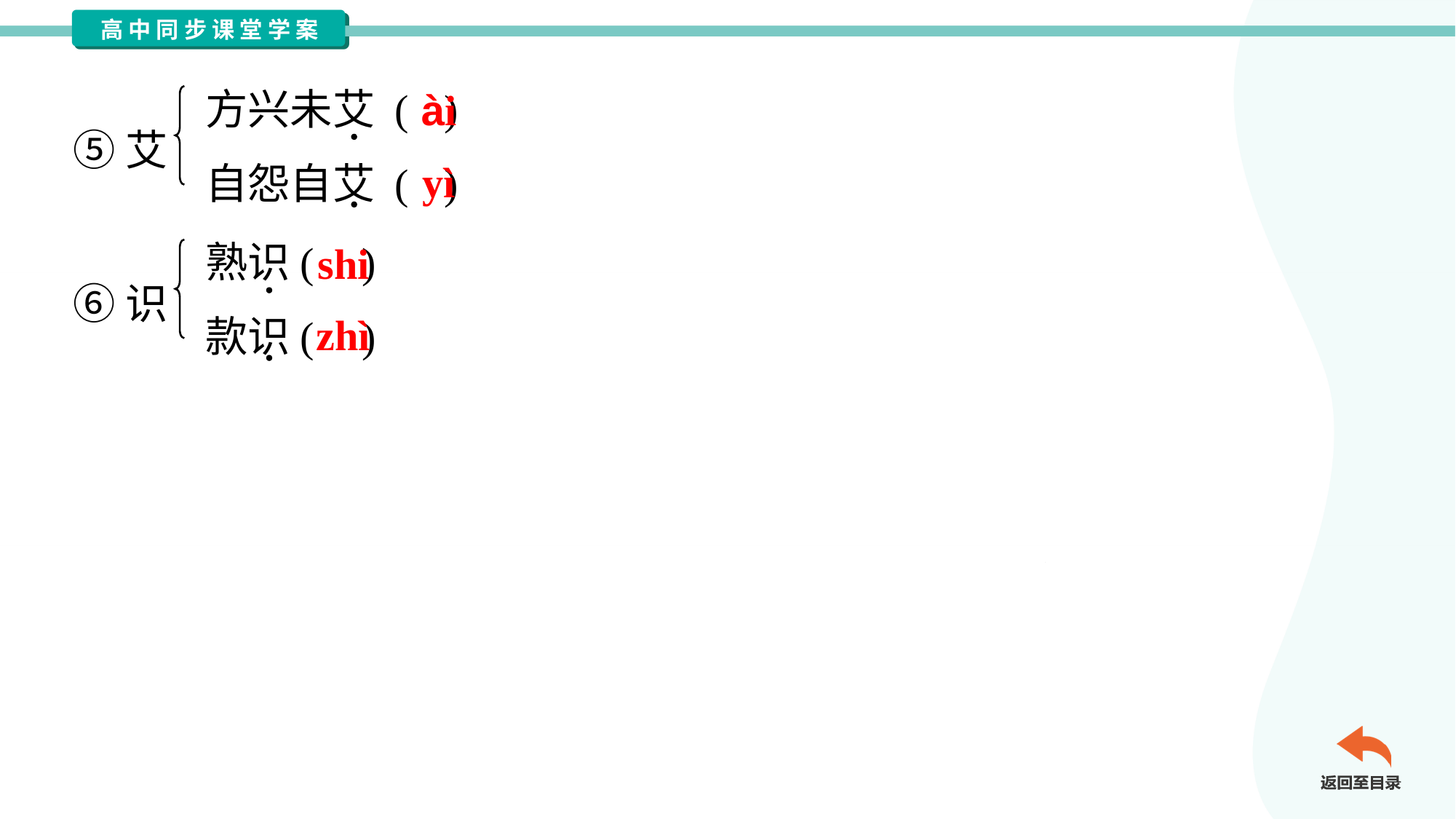

方兴未艾 (   )
自怨自艾 (   )
ài

⑤艾

yì

熟识(    )
款识(    )
shi

⑥识

zhì